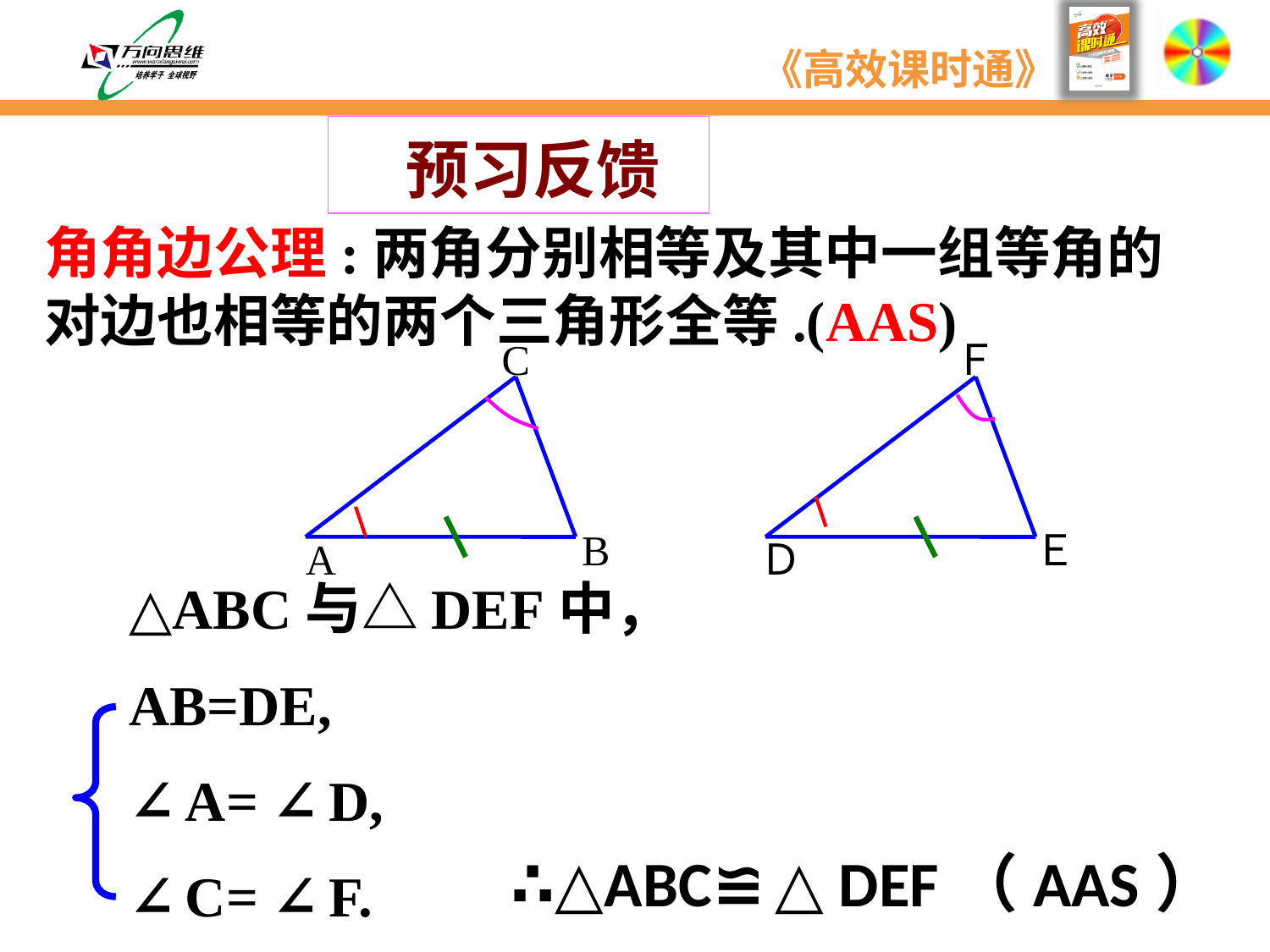

预习反馈
角角边公理:两角分别相等及其中一组等角的对边也相等的两个三角形全等.(AAS)
C

B
A
Ｆ

Ｅ
Ｄ

△ABC与△DEF中，
AB=DE,
∠A= ∠D,
∠C= ∠F.

 ∴△ABC≌△DEF（AAS）